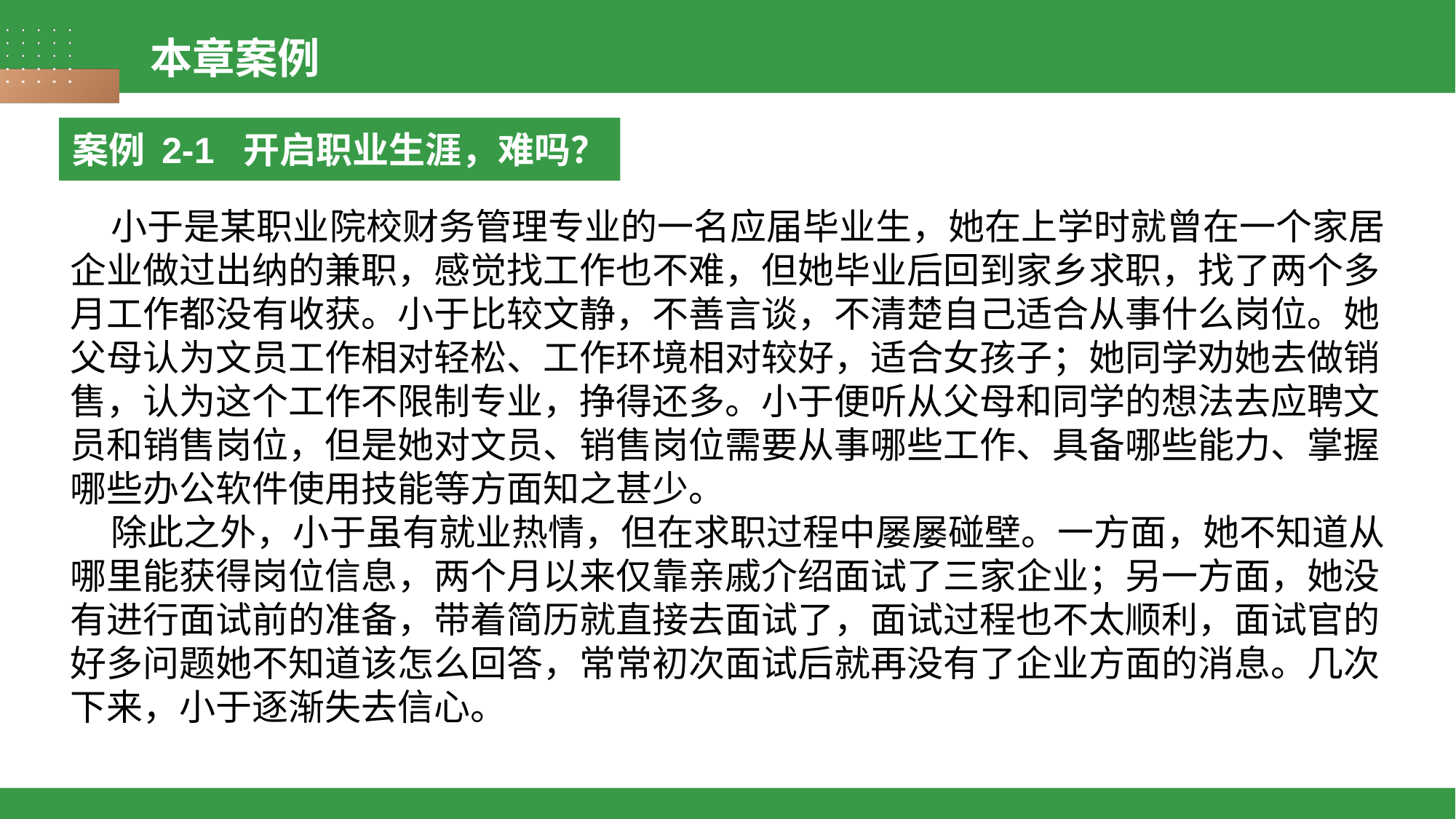

本章案例
案例 2-1  开启职业生涯，难吗？
    小于是某职业院校财务管理专业的一名应届毕业生，她在上学时就曾在一个家居企业做过出纳的兼职，感觉找工作也不难，但她毕业后回到家乡求职，找了两个多月工作都没有收获。小于比较文静，不善言谈，不清楚自己适合从事什么岗位。她父母认为文员工作相对轻松、工作环境相对较好，适合女孩子；她同学劝她去做销售，认为这个工作不限制专业，挣得还多。小于便听从父母和同学的想法去应聘文员和销售岗位，但是她对文员、销售岗位需要从事哪些工作、具备哪些能力、掌握哪些办公软件使用技能等方面知之甚少。
    除此之外，小于虽有就业热情，但在求职过程中屡屡碰壁。一方面，她不知道从哪里能获得岗位信息，两个月以来仅靠亲戚介绍面试了三家企业；另一方面，她没有进行面试前的准备，带着简历就直接去面试了，面试过程也不太顺利，面试官的好多问题她不知道该怎么回答，常常初次面试后就再没有了企业方面的消息。几次下来，小于逐渐失去信心。